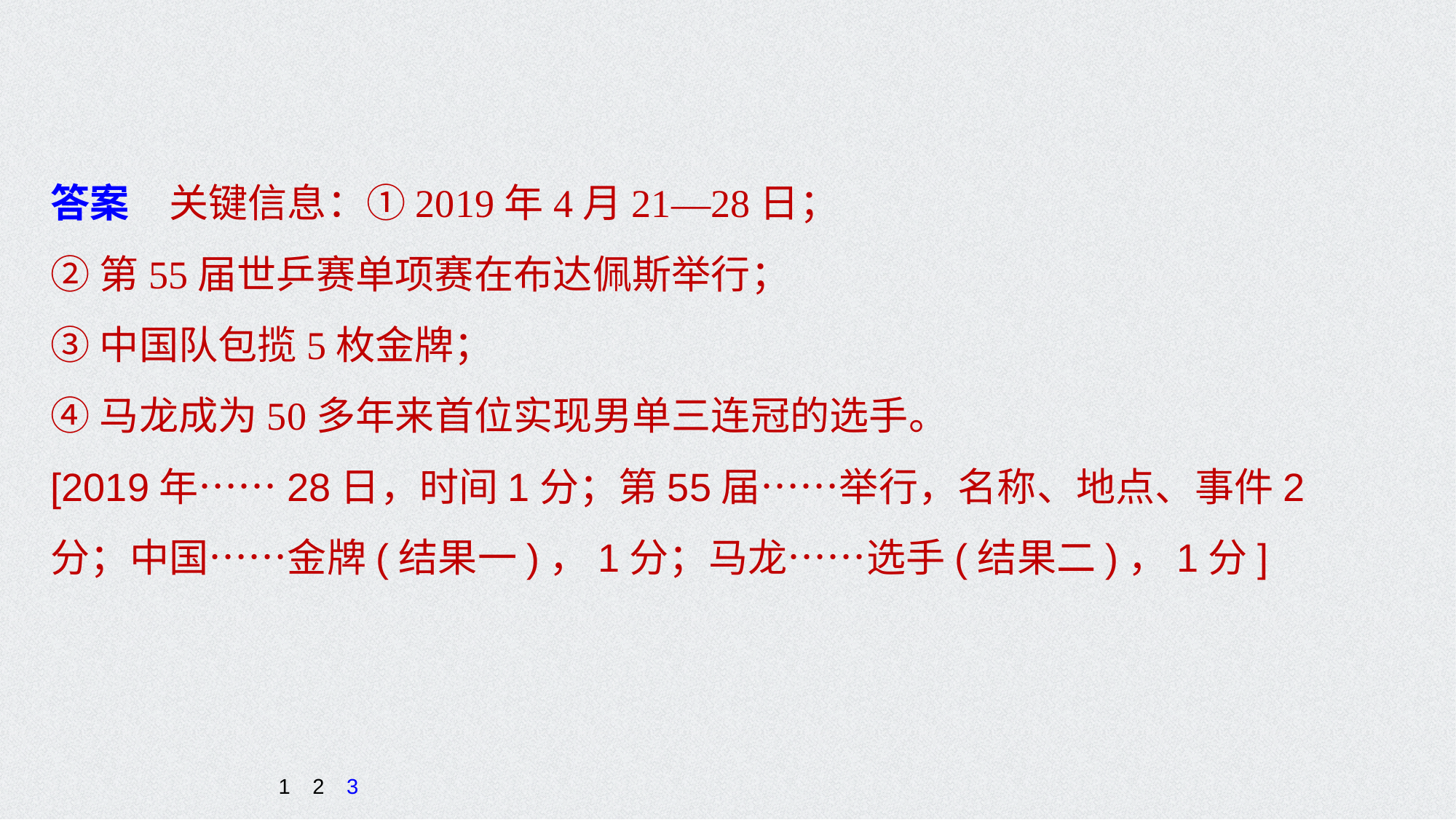

答案　关键信息：①2019年4月21—28日；
②第55届世乒赛单项赛在布达佩斯举行；
③中国队包揽5枚金牌；
④马龙成为50多年来首位实现男单三连冠的选手。
[2019年……28日，时间1分；第55届……举行，名称、地点、事件2分；中国……金牌(结果一)，1分；马龙……选手(结果二)，1分]
1
2
3